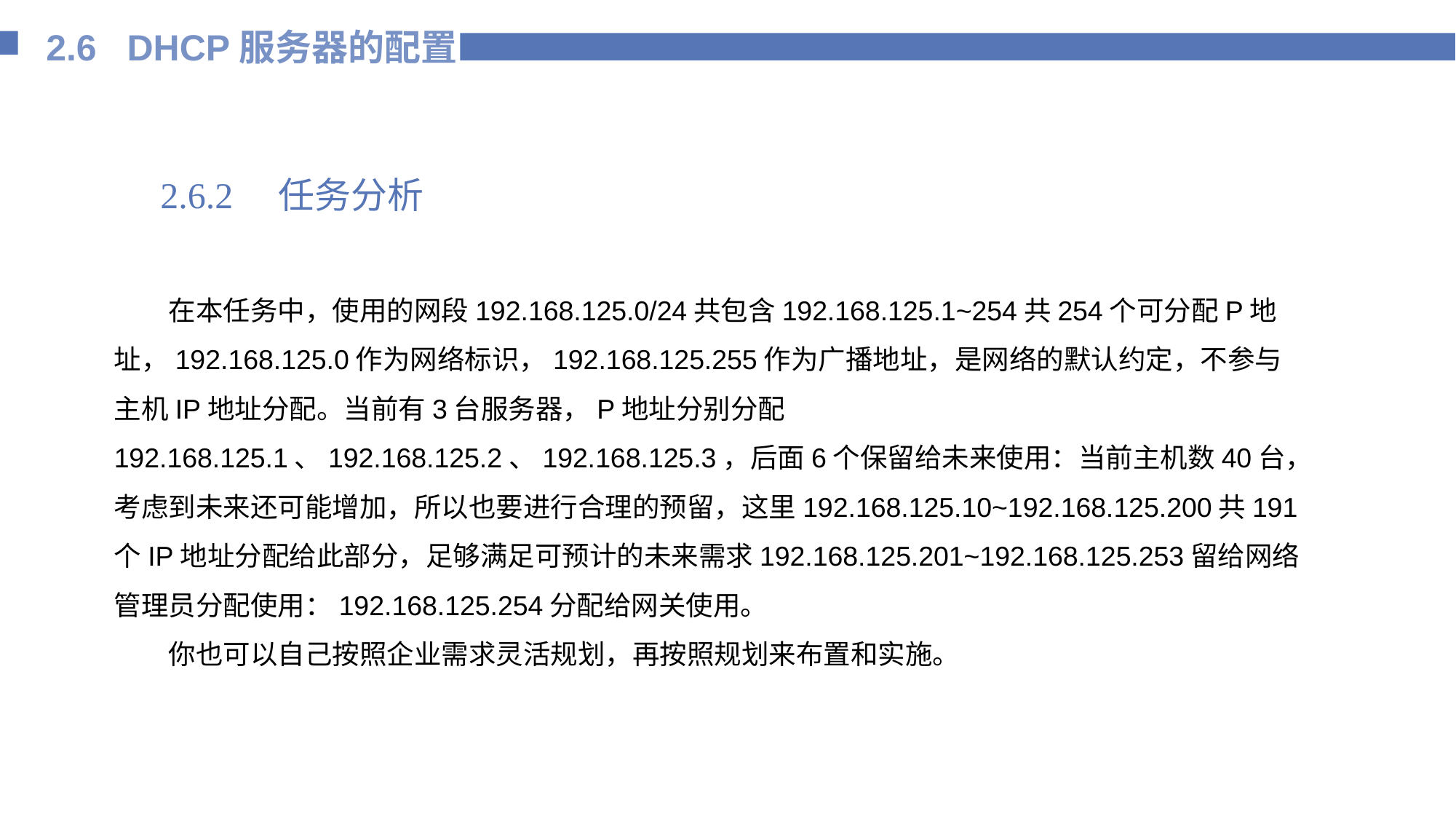

2.6   DHCP服务器的配置

2.6.2　任务分析
在本任务中，使用的网段192.168.125.0/24共包含192.168.125.1~254共254个可分配P地址，192.168.125.0作为网络标识，192.168.125.255作为广播地址，是网络的默认约定，不参与主机IP地址分配。当前有3台服务器，P地址分别分配192.168.125.1、192.168.125.2、192.168.125.3，后面6个保留给未来使用：当前主机数40台，考虑到未来还可能增加，所以也要进行合理的预留，这里192.168.125.10~192.168.125.200共191个IP地址分配给此部分，足够满足可预计的未来需求192.168.125.201~192.168.125.253留给网络管理员分配使用：192.168.125.254分配给网关使用。
你也可以自己按照企业需求灵活规划，再按照规划来布置和实施。